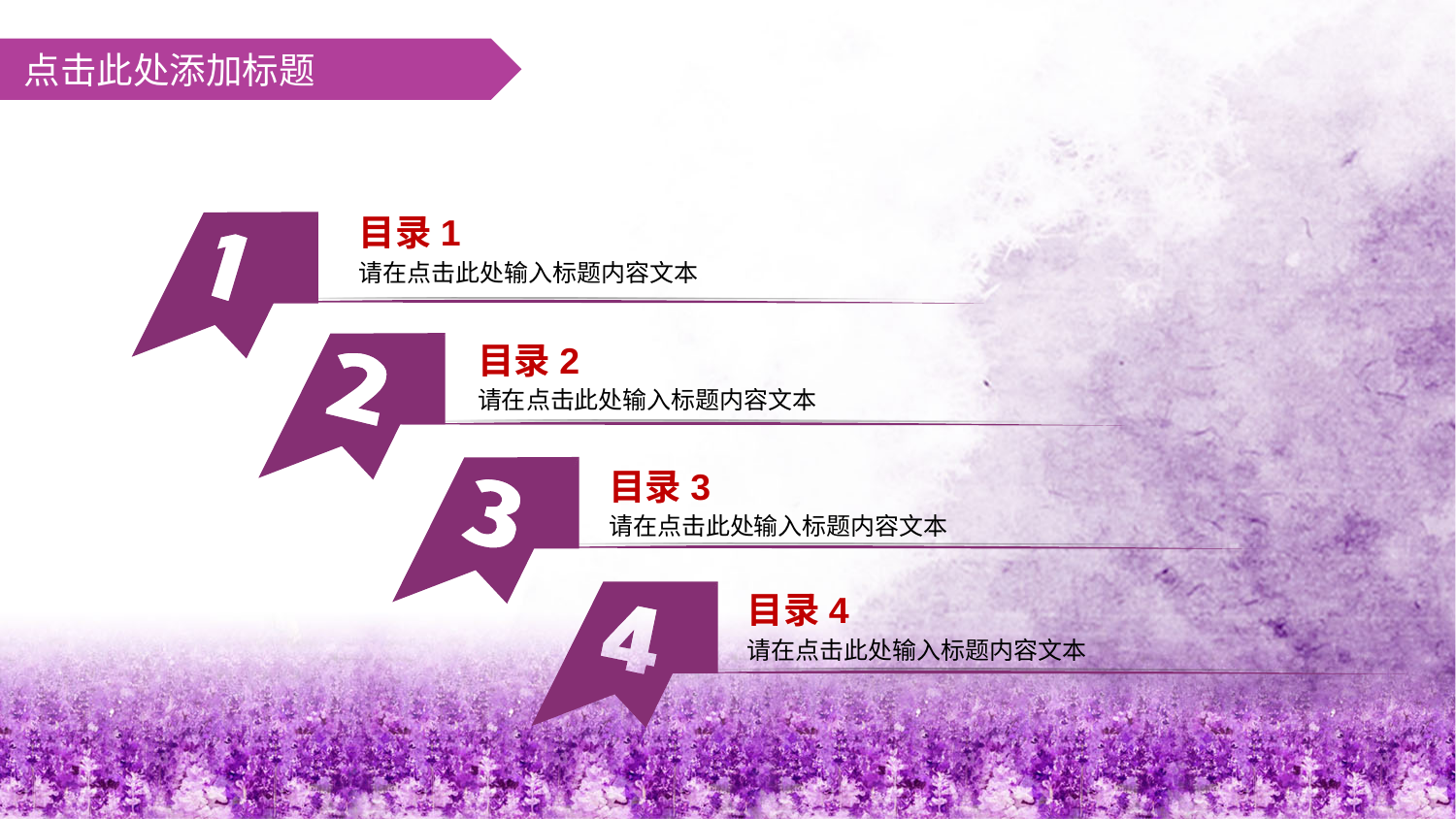

# 点击此处添加标题
目录1

请在点击此处输入标题内容文本

目录2

请在点击此处输入标题内容文本

目录3

请在点击此处输入标题内容文本

目录4

请在点击此处输入标题内容文本